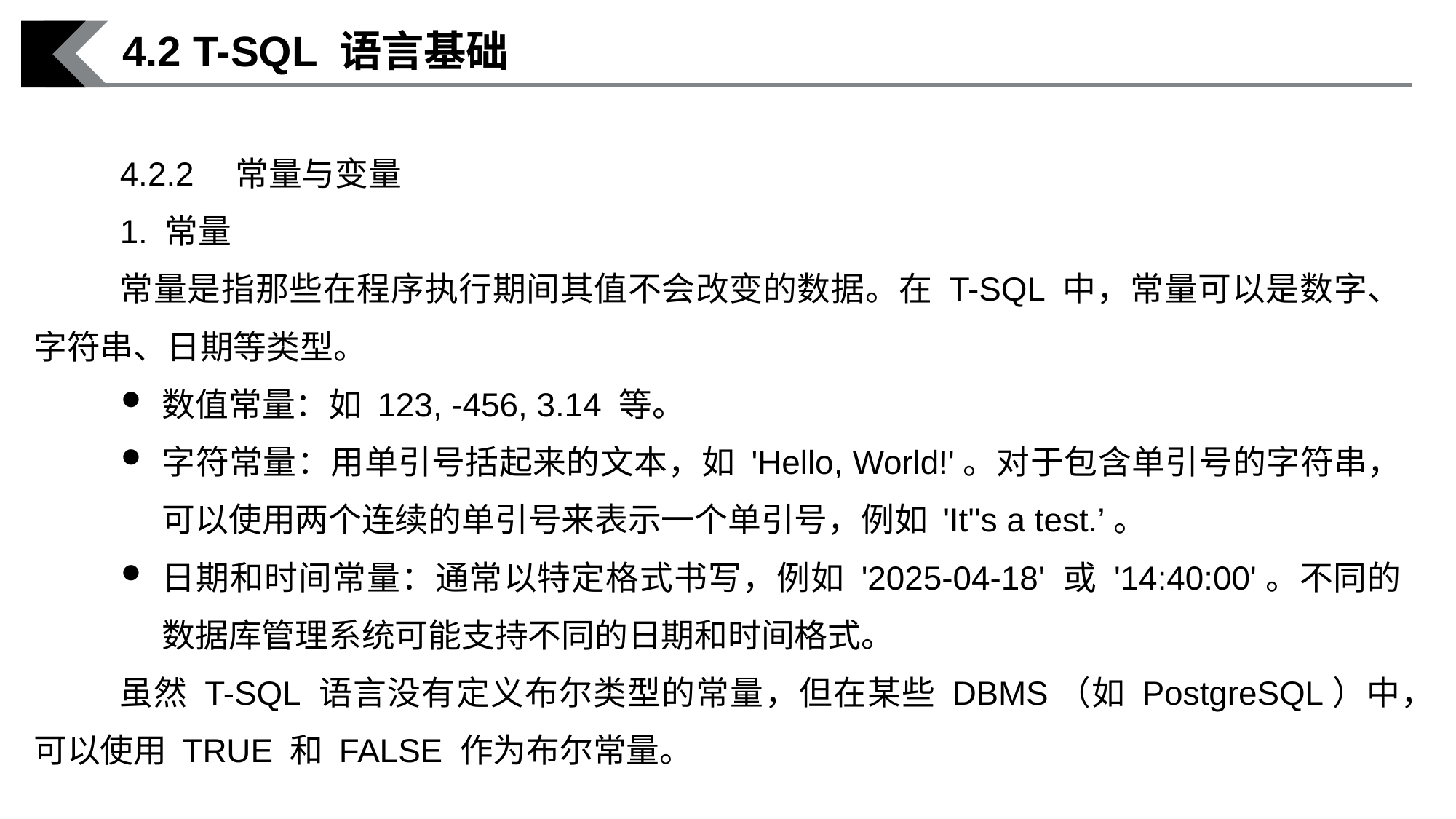

4.2 T-SQL 语言基础
4.2.2　常量与变量
1. 常量
常量是指那些在程序执行期间其值不会改变的数据。在 T-SQL 中，常量可以是数字、字符串、日期等类型。
数值常量：如 123, -456, 3.14 等。
字符常量：用单引号括起来的文本，如 'Hello, World!'。对于包含单引号的字符串，可以使用两个连续的单引号来表示一个单引号，例如 'It''s a test.’。
日期和时间常量：通常以特定格式书写，例如 '2025-04-18' 或 '14:40:00'。不同的数据库管理系统可能支持不同的日期和时间格式。
虽然 T-SQL 语言没有定义布尔类型的常量，但在某些 DBMS（如 PostgreSQL）中，可以使用 TRUE 和 FALSE 作为布尔常量。